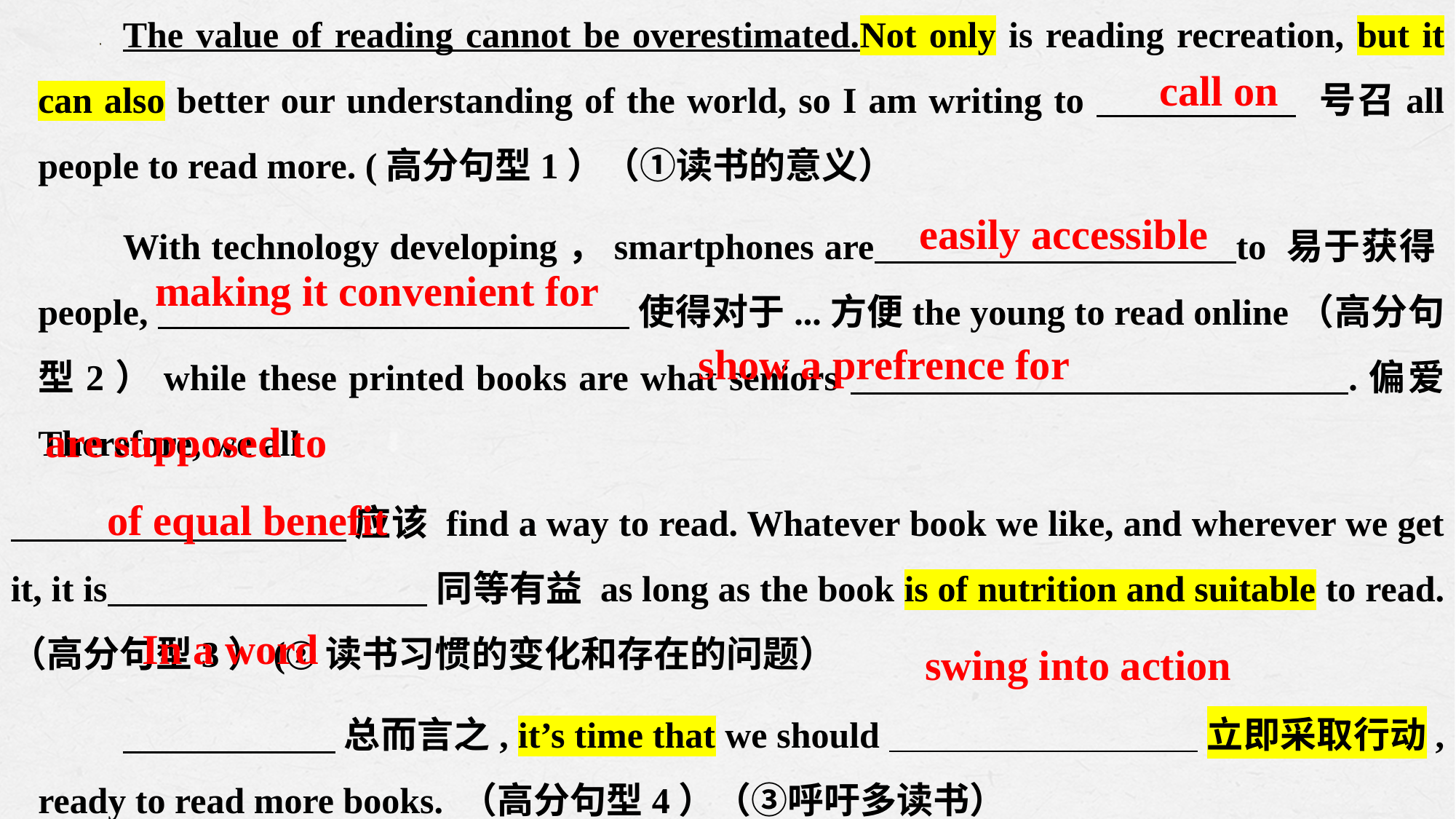

The value of reading cannot be overestimated.Not only is reading recreation, but it can also better our understanding of the world, so I am writing to                   号召all people to read more. (高分句型1）（①读书的意义）
With technology developing，smartphones are                                   to 易于获得people,                                                   使得对于...方便the young to read online（高分句型2）while these printed books are what seniors                                           .偏爱 Therefore, we all
                                      应该 find a way to read. Whatever book we like, and wherever we get it, it is                                  同等有益 as long as the book is of nutrition and suitable to read. （高分句型3）(②读书习惯的变化和存在的问题）
                         总而言之, it’s time that we should                                  立即采取行动, ready to read more books. （高分句型4）（③呼吁多读书）

call on
easily accessible
making it convenient for
show a prefrence for
are supposed to
of equal benefit
In a word
swing into action